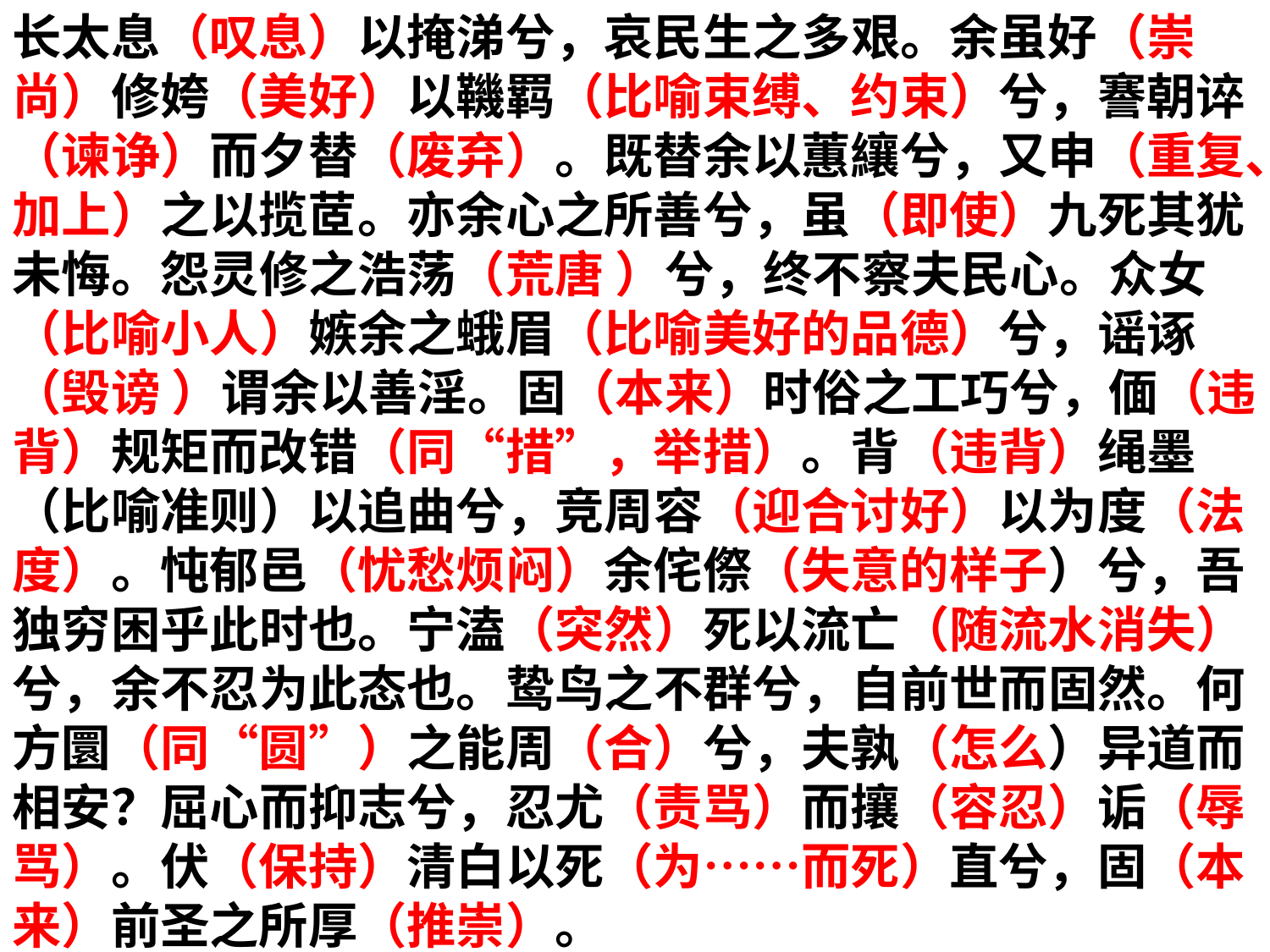

长太息（叹息）以掩涕兮，哀民生之多艰。余虽好（崇尚）修姱（美好）以鞿羁（比喻束缚、约束）兮，謇朝谇（谏诤）而夕替（废弃）。既替余以蕙纕兮，又申（重复、加上）之以揽茝。亦余心之所善兮，虽（即使）九死其犹未悔。怨灵修之浩荡（荒唐 ）兮，终不察夫民心。众女（比喻小人）嫉余之蛾眉（比喻美好的品德）兮，谣诼（毁谤 ）谓余以善淫。固（本来）时俗之工巧兮，偭（违背）规矩而改错（同“措”，举措）。背（违背）绳墨（比喻准则）以追曲兮，竞周容（迎合讨好）以为度（法度）。忳郁邑（忧愁烦闷）余侘傺（失意的样子）兮，吾独穷困乎此时也。宁溘（突然）死以流亡（随流水消失）兮，余不忍为此态也。鸷鸟之不群兮，自前世而固然。何方圜（同“圆”）之能周（合）兮，夫孰（怎么）异道而相安？屈心而抑志兮，忍尤（责骂）而攘（容忍）诟（辱骂）。伏（保持）清白以死（为……而死）直兮，固（本来）前圣之所厚（推崇）。